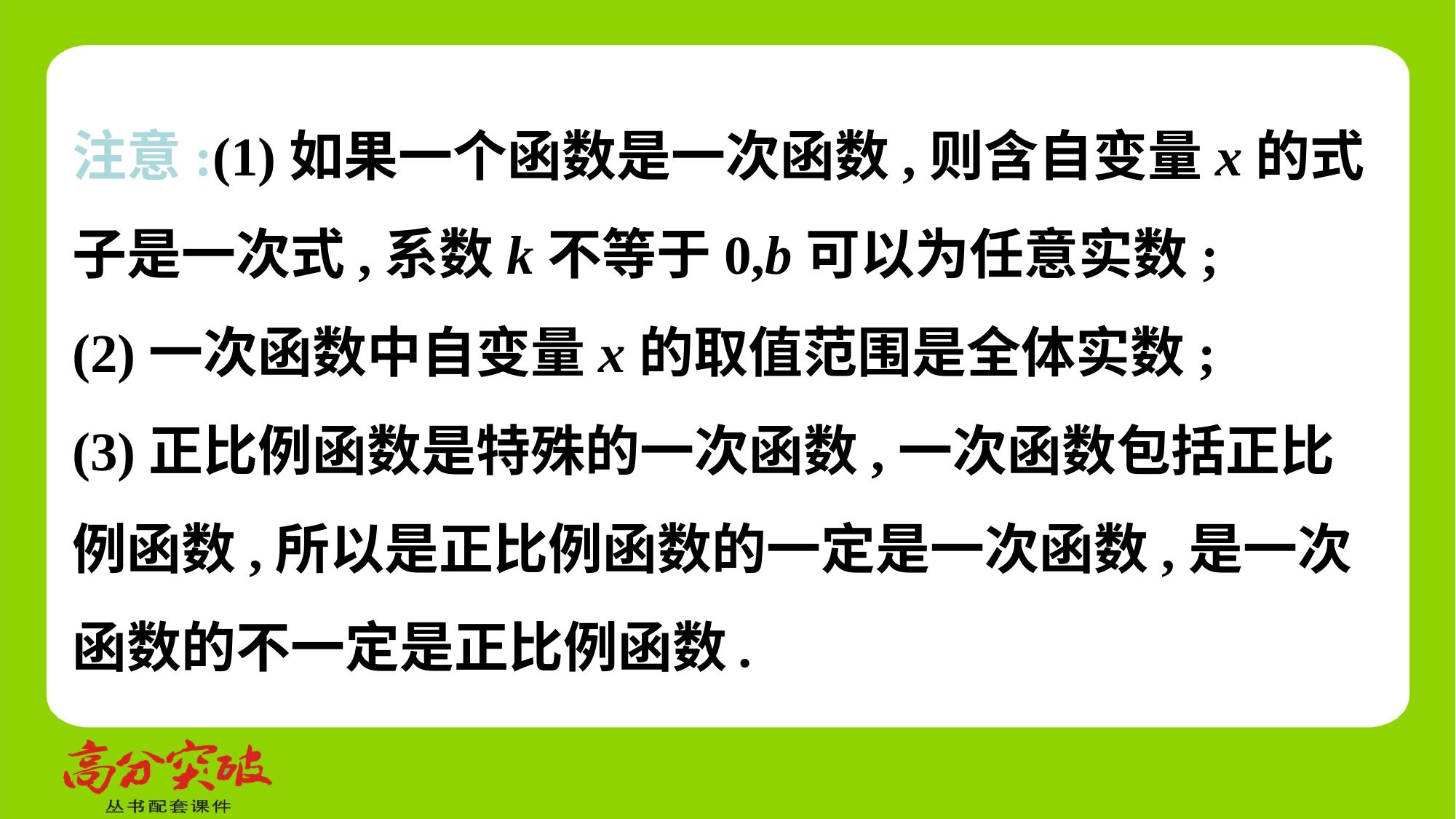

注意:(1)如果一个函数是一次函数,则含自变量x的式子是一次式,系数k不等于0,b可以为任意实数;
(2)一次函数中自变量x的取值范围是全体实数;
(3)正比例函数是特殊的一次函数,一次函数包括正比例函数,所以是正比例函数的一定是一次函数,是一次函数的不一定是正比例函数.